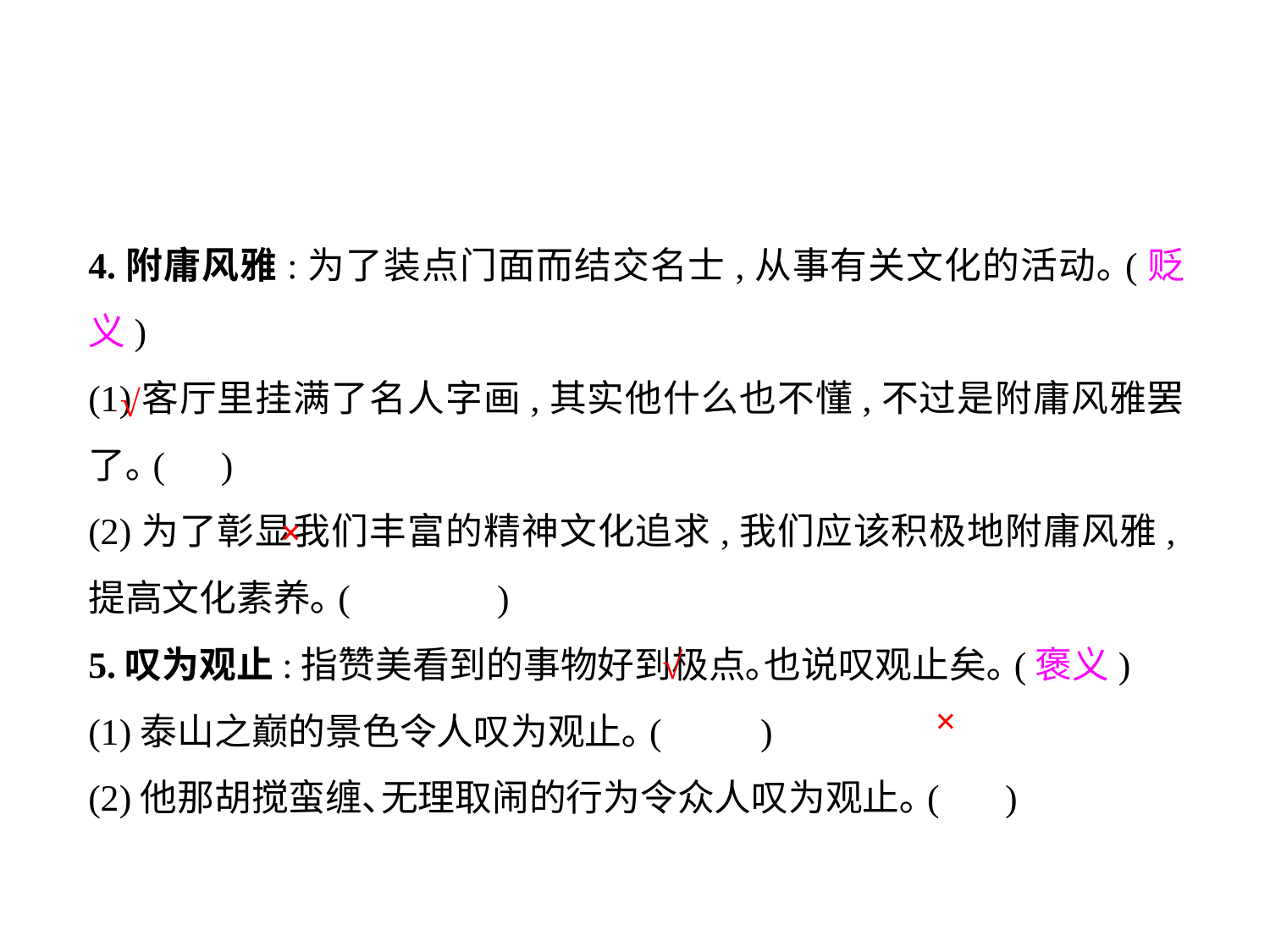

4.附庸风雅:为了装点门面而结交名士,从事有关文化的活动｡(贬义)
(1)客厅里挂满了名人字画,其实他什么也不懂,不过是附庸风雅罢了｡(      )
(2)为了彰显我们丰富的精神文化追求,我们应该积极地附庸风雅,提高文化素养｡(	   )
5.叹为观止:指赞美看到的事物好到极点｡也说叹观止矣｡(褒义)
(1)泰山之巅的景色令人叹为观止｡(	    )
(2)他那胡搅蛮缠､无理取闹的行为令众人叹为观止｡(	   )
√
×
√
×